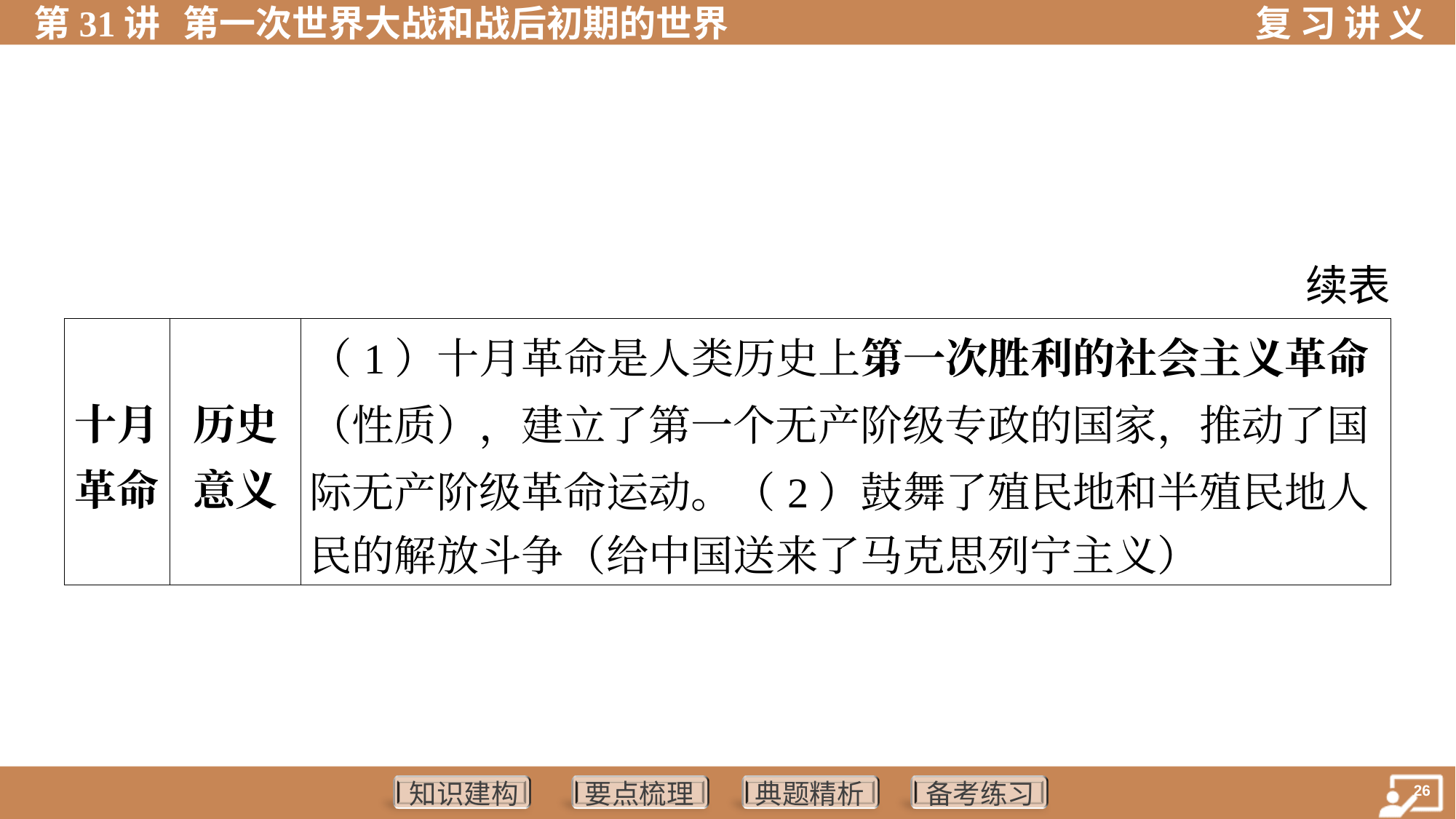

续表
| 十月 革命 | 历史 意义 | （1）十月革命是人类历史上第一次胜利的社会主义革命 （性质），建立了第一个无产阶级专政的国家，推动了国 际无产阶级革命运动。（2）鼓舞了殖民地和半殖民地人 民的解放斗争（给中国送来了马克思列宁主义） |  |  |  |  |  |
| --- | --- | --- | --- | --- | --- | --- | --- |